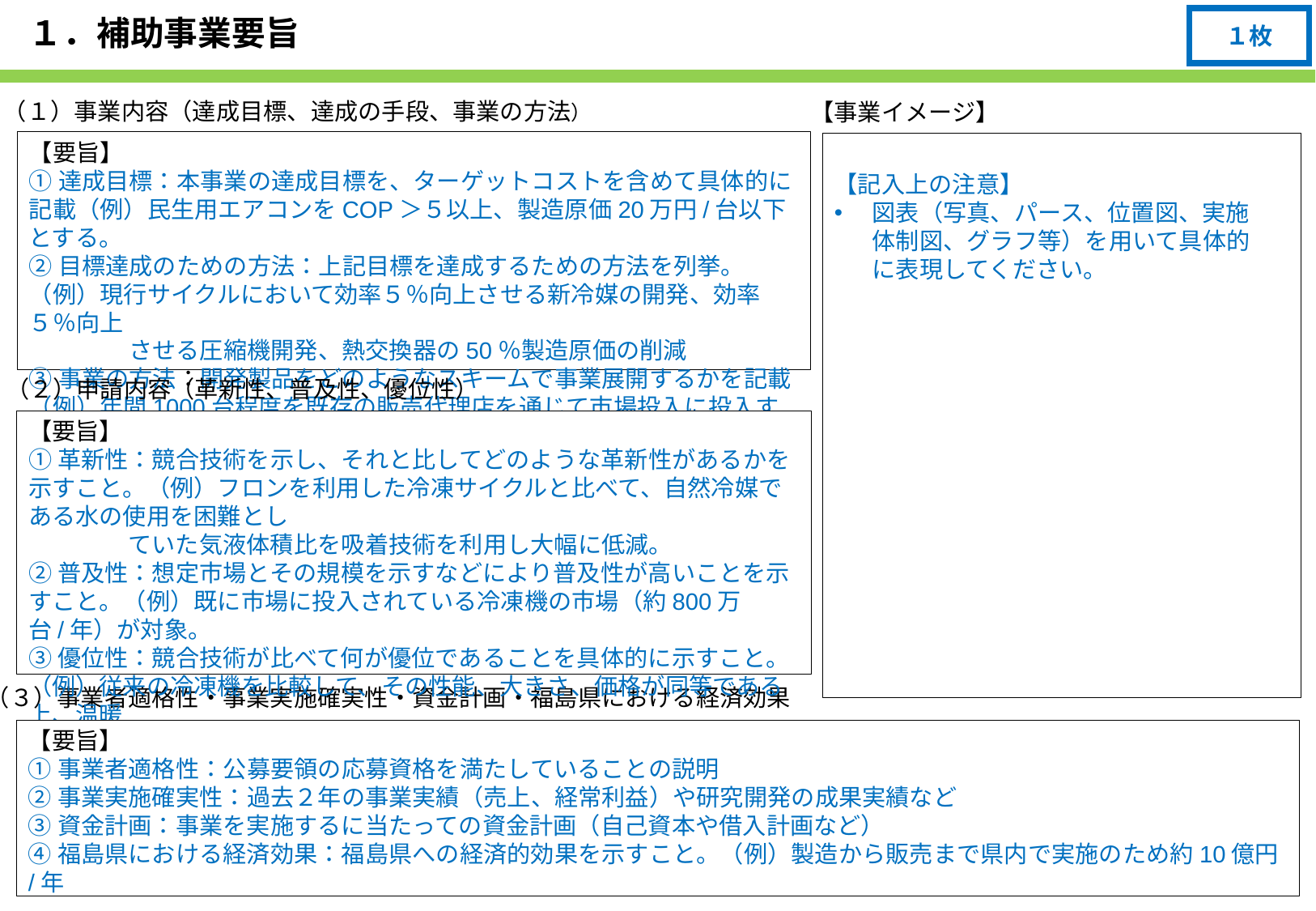

# １．補助事業要旨
１枚
（１）事業内容（達成目標、達成の手段、事業の方法）
【事業イメージ】
【要旨】
①達成目標：本事業の達成目標を、ターゲットコストを含めて具体的に記載（例）民生用エアコンをCOP＞５以上、製造原価20万円/台以下とする。
②目標達成のための方法：上記目標を達成するための方法を列挙。
（例）現行サイクルにおいて効率５％向上させる新冷媒の開発、効率５％向上
　　　　 させる圧縮機開発、熱交換器の50％製造原価の削減
③事業の方法：開発製品をどのようなスキームで事業展開するかを記載
（例）年間1000台程度を既存の販売代理店を通じて市場投入に投入する。

【記入上の注意】
図表（写真、パース、位置図、実施体制図、グラフ等）を用いて具体的に表現してください。
（２）申請内容（革新性、普及性、優位性）
【要旨】
①革新性：競合技術を示し、それと比してどのような革新性があるかを示すこと。（例）フロンを利用した冷凍サイクルと比べて、自然冷媒である水の使用を困難とし
　　　　 ていた気液体積比を吸着技術を利用し大幅に低減。
②普及性：想定市場とその規模を示すなどにより普及性が高いことを示すこと。（例）既に市場に投入されている冷凍機の市場（約800万台/年）が対象。
③優位性：競合技術が比べて何が優位であることを具体的に示すこと。
（例）従来の冷凍機を比較して、その性能、大きさ、価格が同等である上、温暖
　　　　 化係数が０である冷媒を利用しているため他の競合機器より優位。
（３）事業者適格性・事業実施確実性・資金計画・福島県における経済効果
【要旨】
①事業者適格性：公募要領の応募資格を満たしていることの説明
②事業実施確実性：過去２年の事業実績（売上、経常利益）や研究開発の成果実績など
③資金計画：事業を実施するに当たっての資金計画（自己資本や借入計画など）
④福島県における経済効果：福島県への経済的効果を示すこと。（例）製造から販売まで県内で実施のため約10億円/年